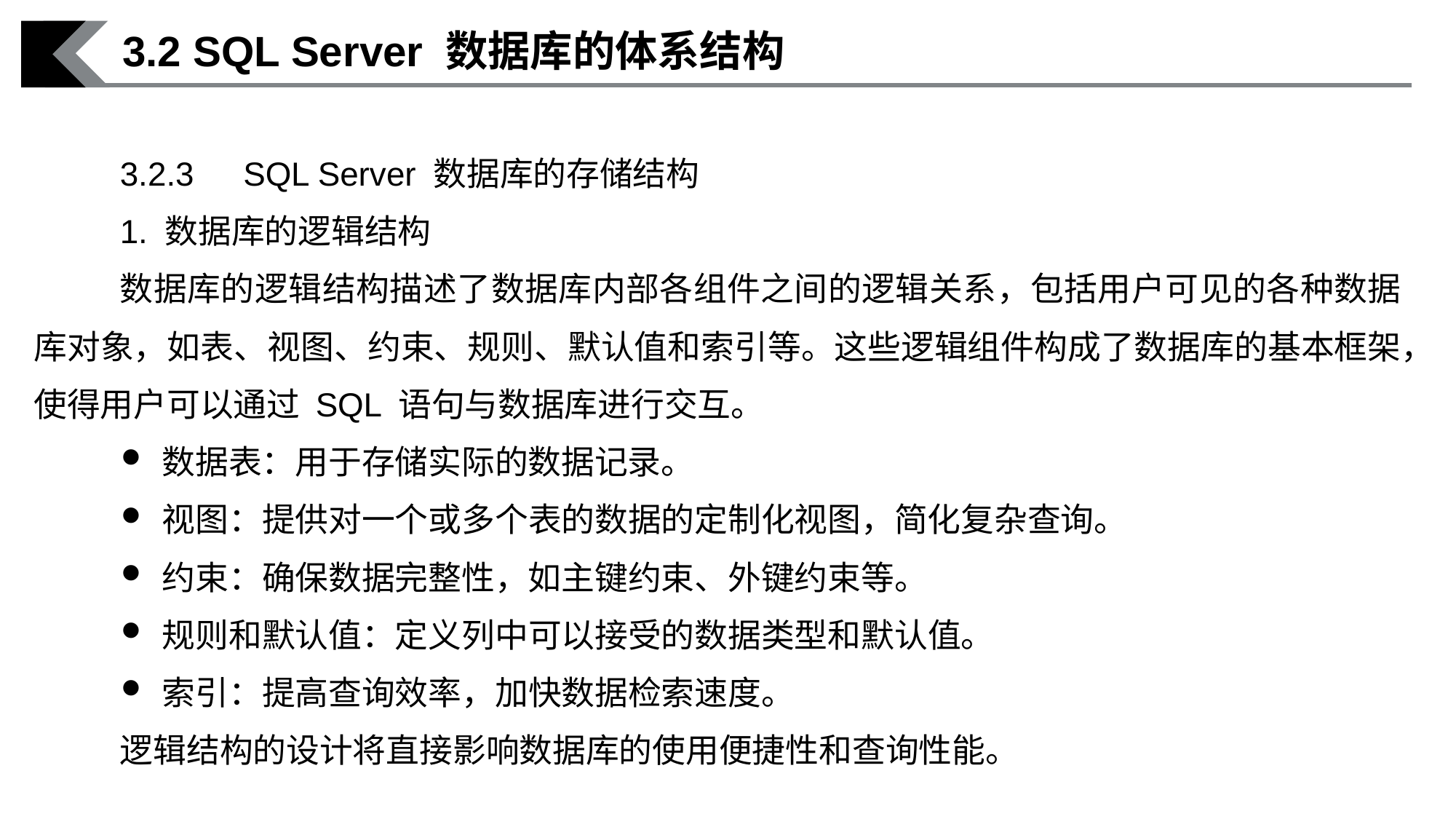

3.2 SQL Server 数据库的体系结构
3.2.3　SQL Server 数据库的存储结构
1. 数据库的逻辑结构
数据库的逻辑结构描述了数据库内部各组件之间的逻辑关系，包括用户可见的各种数据库对象，如表、视图、约束、规则、默认值和索引等。这些逻辑组件构成了数据库的基本框架，使得用户可以通过 SQL 语句与数据库进行交互。
数据表：用于存储实际的数据记录。
视图：提供对一个或多个表的数据的定制化视图，简化复杂查询。
约束：确保数据完整性，如主键约束、外键约束等。
规则和默认值：定义列中可以接受的数据类型和默认值。
索引：提高查询效率，加快数据检索速度。
逻辑结构的设计将直接影响数据库的使用便捷性和查询性能。